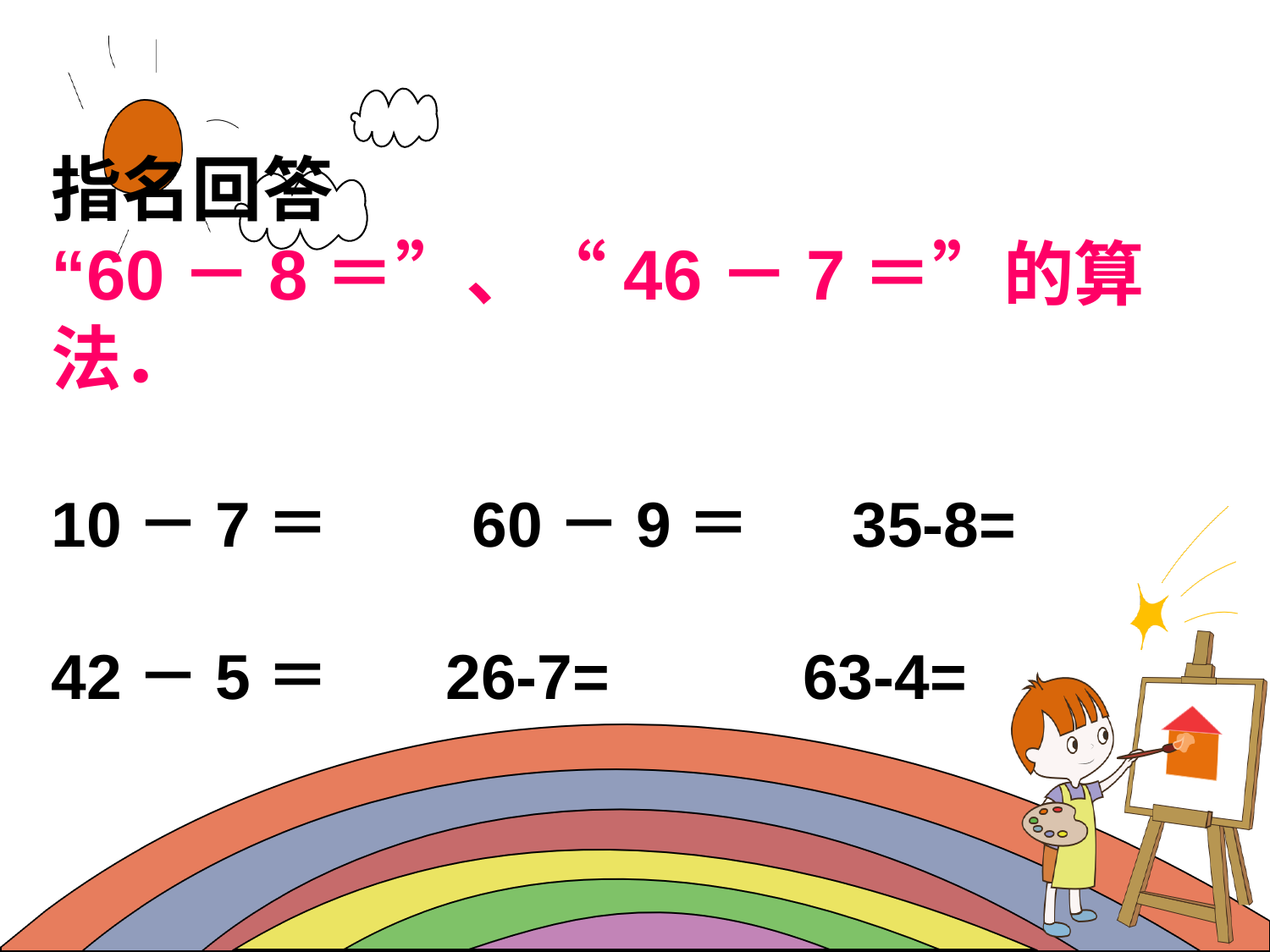

指名回答
“60－8＝”、“46－7＝”的算法．

10－7＝　　60－9＝      35-8=

42－5＝       26-7=           63-4=